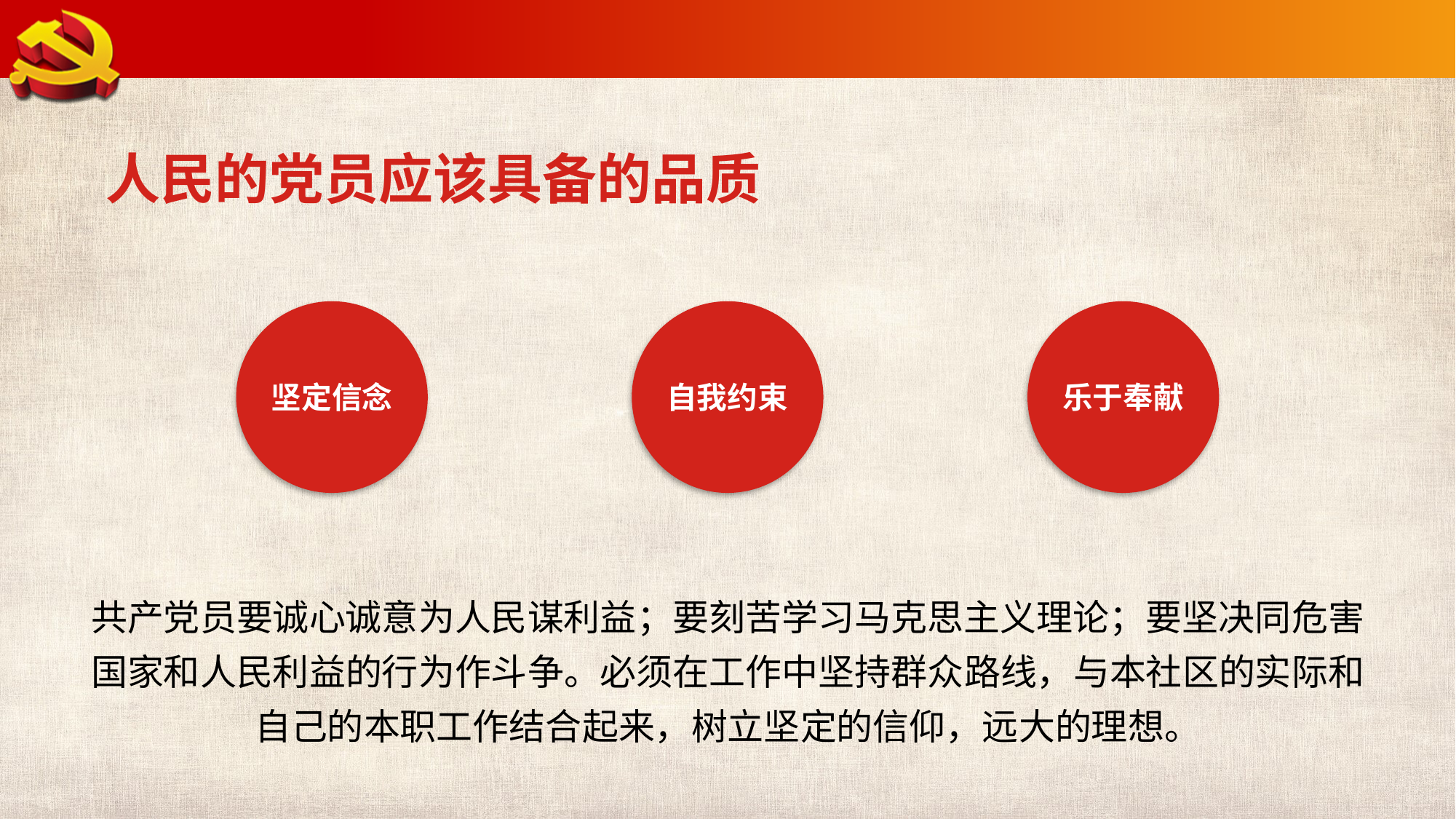

人民的党员应该具备的品质

坚定信念
自我约束
乐于奉献
共产党员要诚心诚意为人民谋利益；要刻苦学习马克思主义理论；要坚决同危害国家和人民利益的行为作斗争。必须在工作中坚持群众路线，与本社区的实际和自己的本职工作结合起来，树立坚定的信仰，远大的理想。